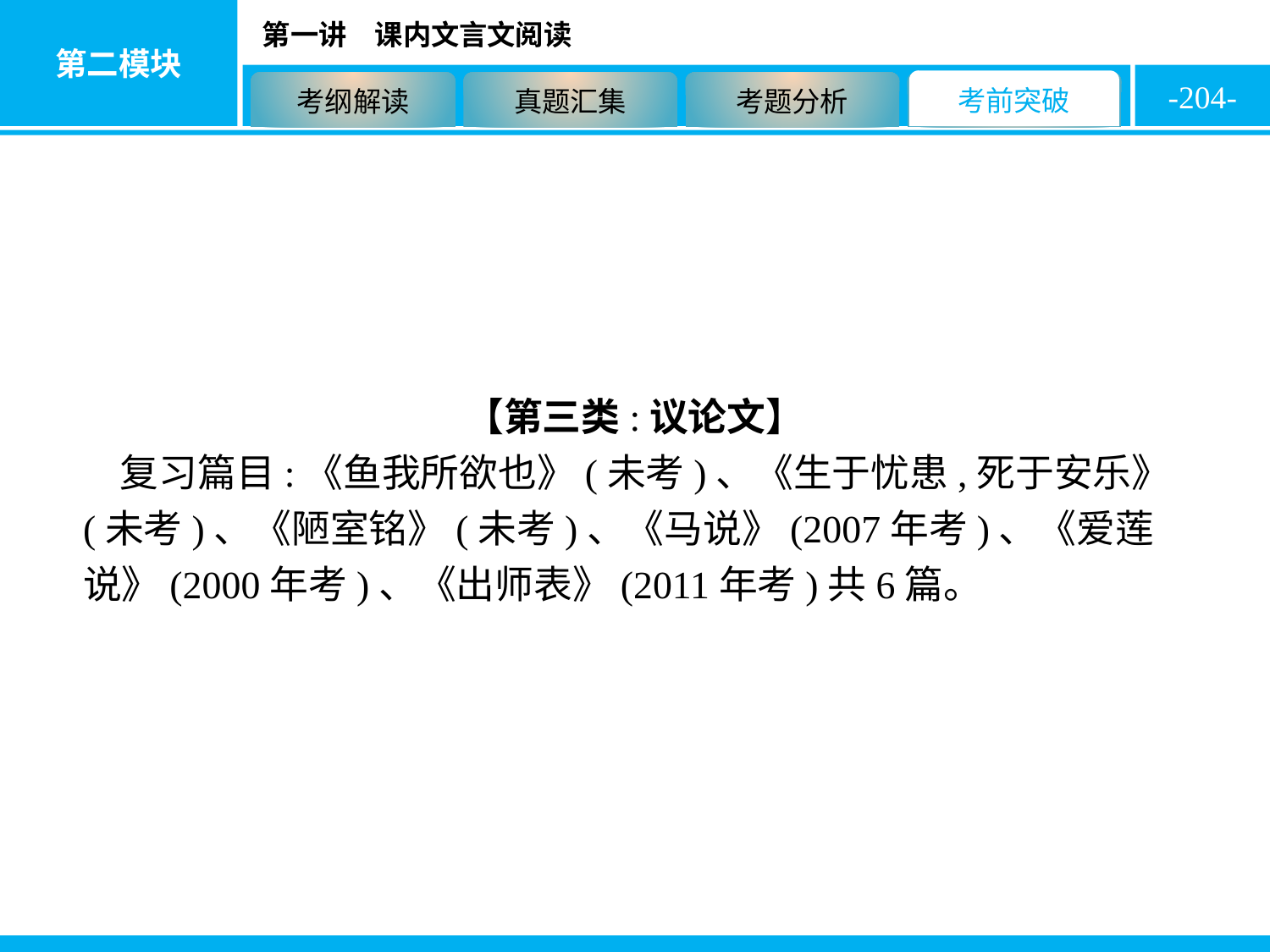

-204-
【第三类:议论文】
复习篇目:《鱼我所欲也》(未考)、《生于忧患,死于安乐》(未考)、《陋室铭》(未考)、《马说》(2007年考)、《爱莲说》(2000年考)、《出师表》(2011年考)共6篇。